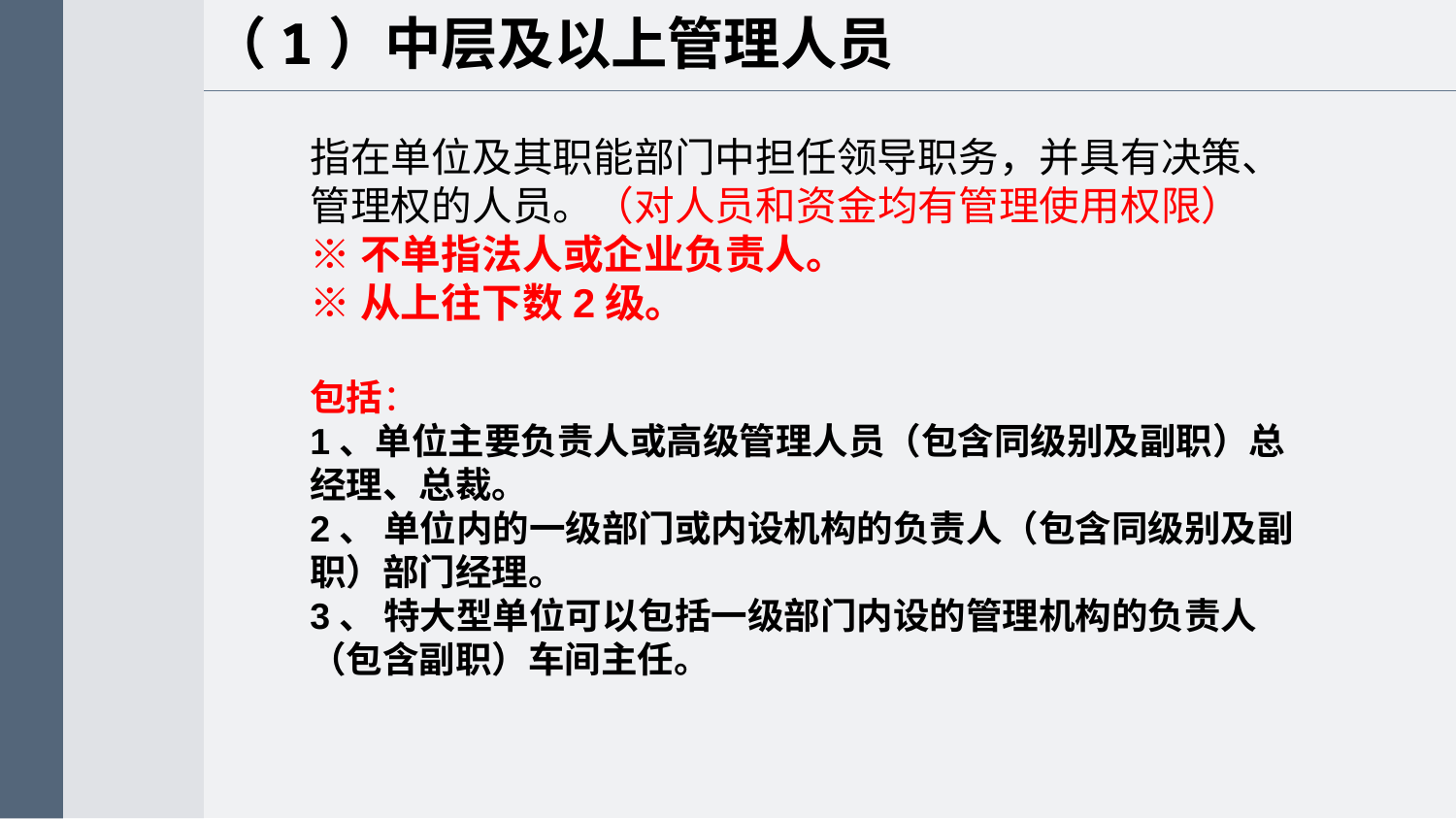

（1）中层及以上管理人员
指在单位及其职能部门中担任领导职务，并具有决策、管理权的人员。（对人员和资金均有管理使用权限）
※不单指法人或企业负责人。
※从上往下数2级。

包括：
1、单位主要负责人或高级管理人员（包含同级别及副职）总经理、总裁。
2、 单位内的一级部门或内设机构的负责人（包含同级别及副职）部门经理。
3、 特大型单位可以包括一级部门内设的管理机构的负责人（包含副职）车间主任。